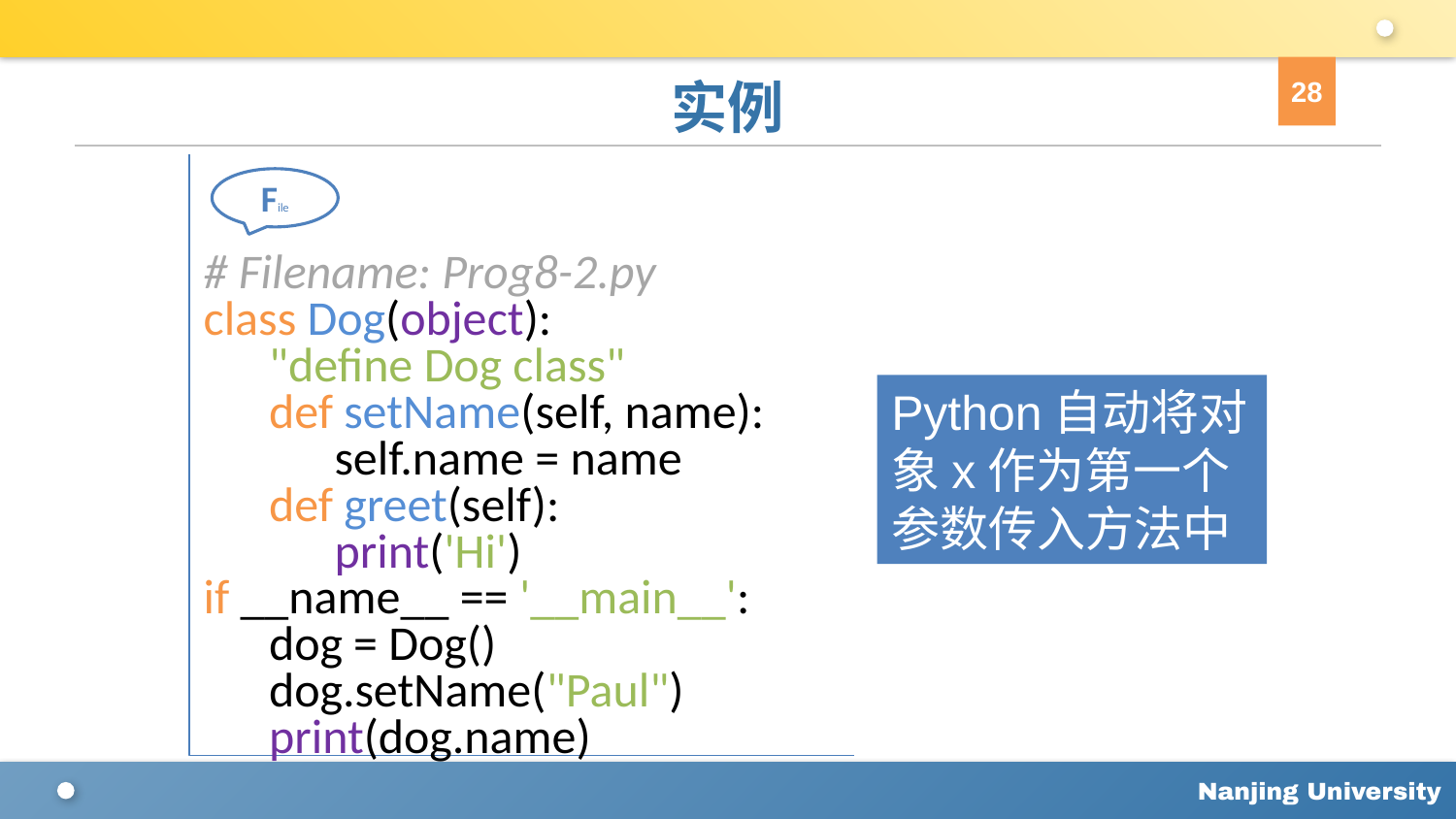

28
# 实例

# Filename: Prog8-2.py
class Dog(object):
      "define Dog class"
      def setName(self, name):
            self.name = name
      def greet(self):
            print('Hi')
if __name__ == '__main__':
      dog = Dog()
      dog.setName("Paul")
      print(dog.name)
File
Python自动将对象x作为第一个参数传入方法中